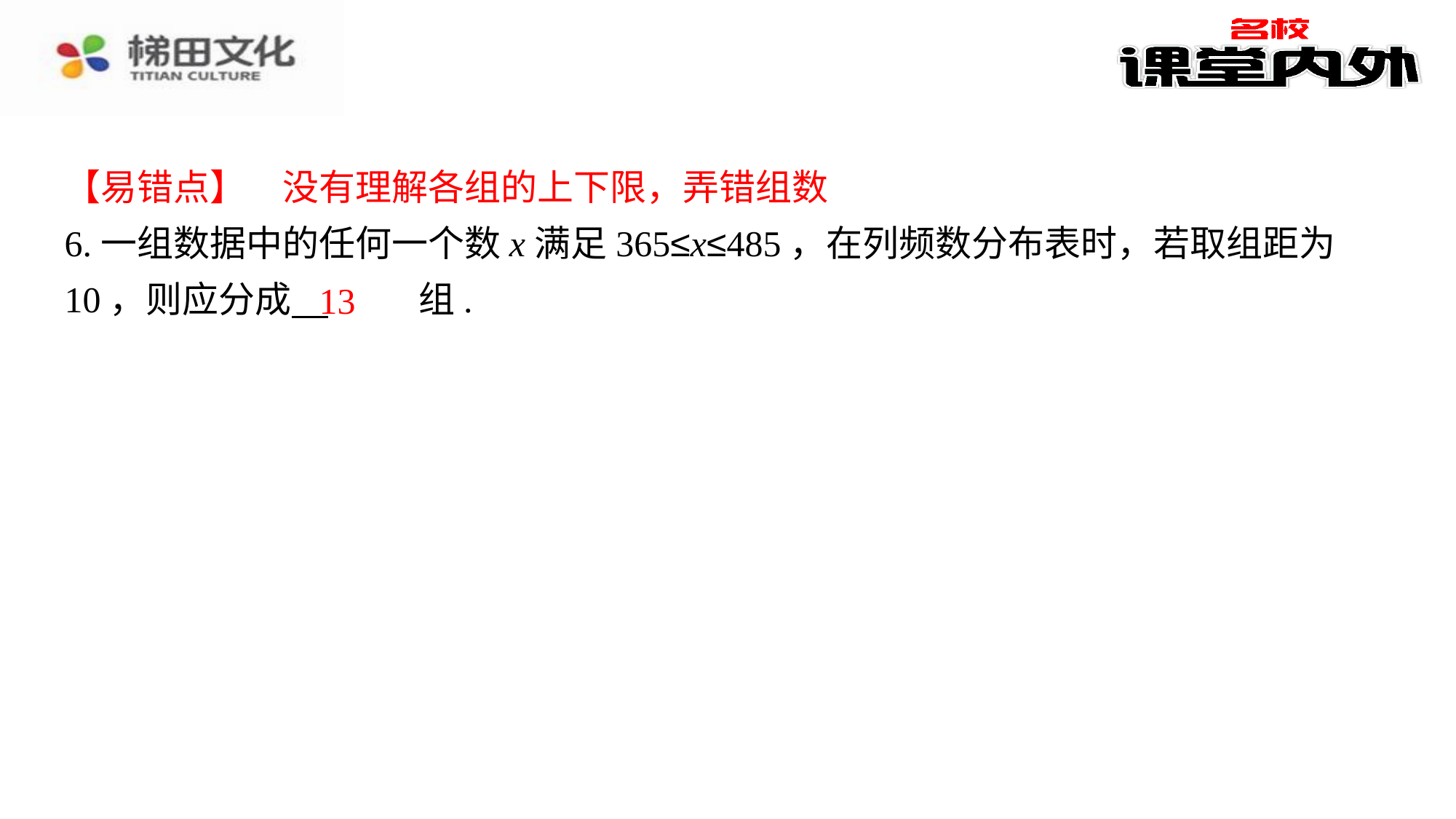

【易错点】　没有理解各组的上下限，弄错组数
6.一组数据中的任何一个数x满足365≤x≤485，在列频数分布表时，若取组距为10，则应分成 　13　⁠组.
13